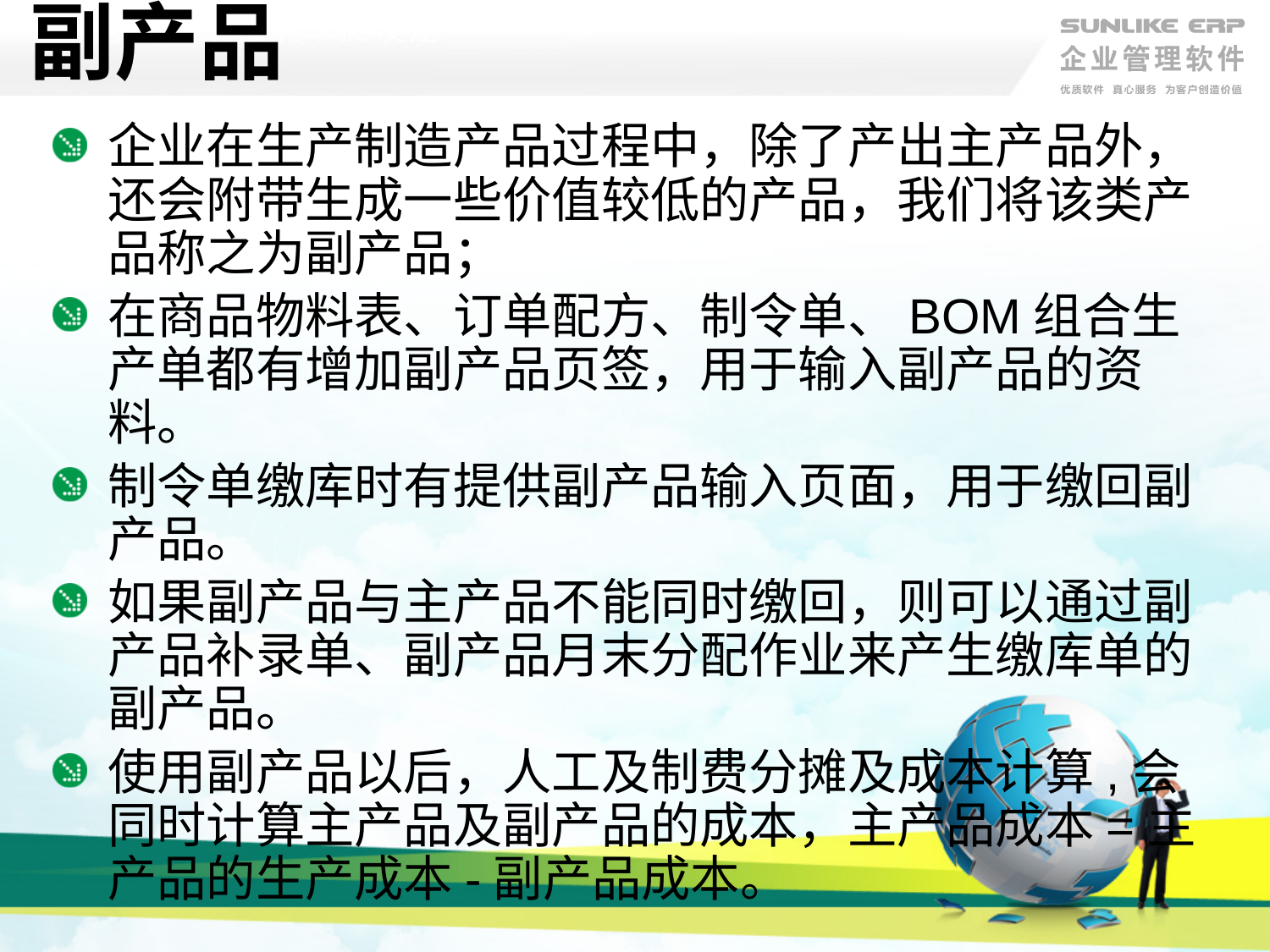

# 副产品
企业在生产制造产品过程中，除了产出主产品外，还会附带生成一些价值较低的产品，我们将该类产品称之为副产品；
在商品物料表、订单配方、制令单、BOM组合生产单都有增加副产品页签，用于输入副产品的资料。
制令单缴库时有提供副产品输入页面，用于缴回副产品。
如果副产品与主产品不能同时缴回，则可以通过副产品补录单、副产品月末分配作业来产生缴库单的副产品。
使用副产品以后，人工及制费分摊及成本计算,会同时计算主产品及副产品的成本，主产品成本=主产品的生产成本-副产品成本。